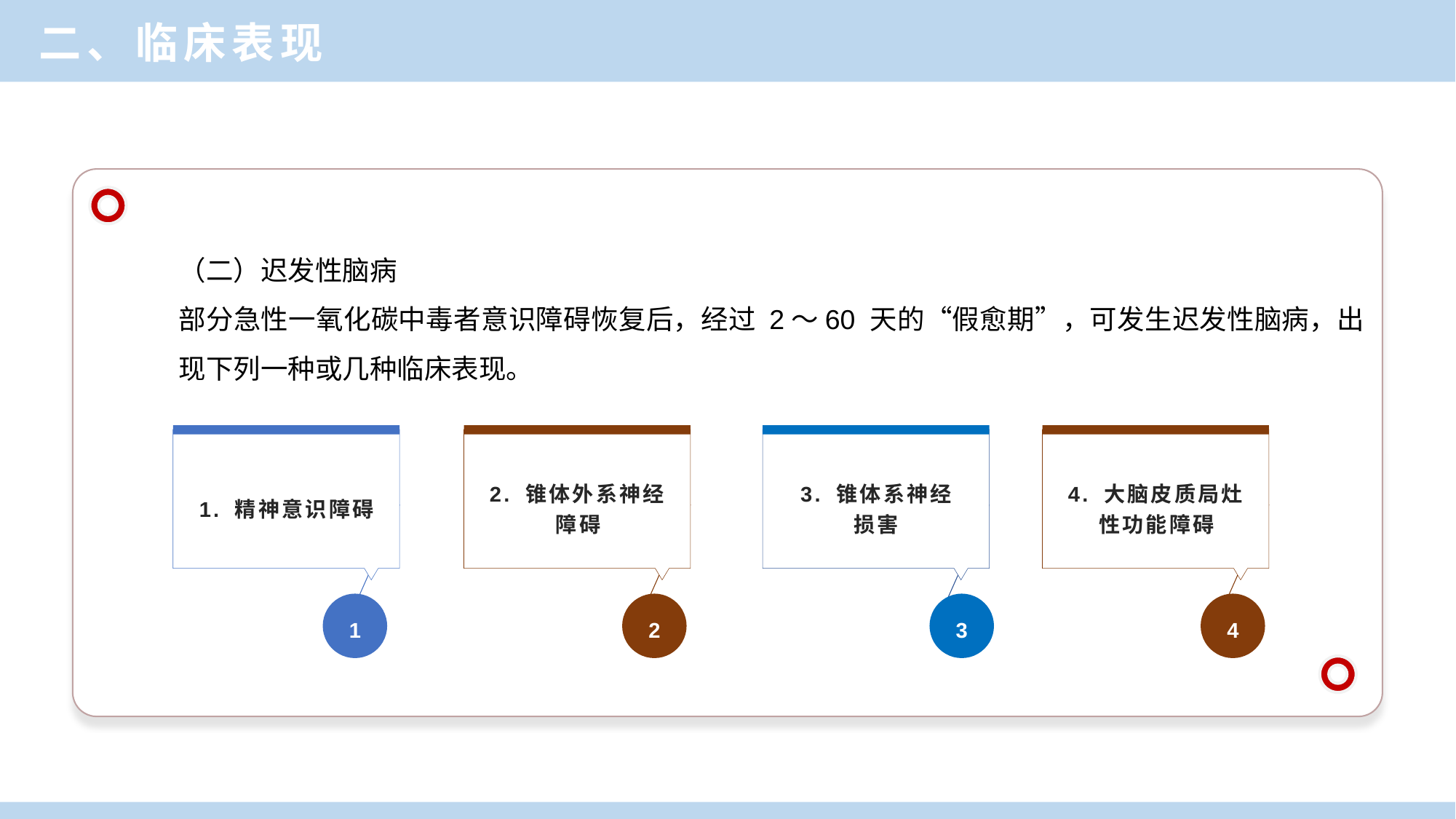

二、临床表现

（二）迟发性脑病
部分急性一氧化碳中毒者意识障碍恢复后，经过 2～60 天的“假愈期”，可发生迟发性脑病，出现下列一种或几种临床表现。

1. 精神意识障碍
1

2. 锥体外系神经障碍
2

3. 锥体系神经
损害
3

4. 大脑皮质局灶性功能障碍
4